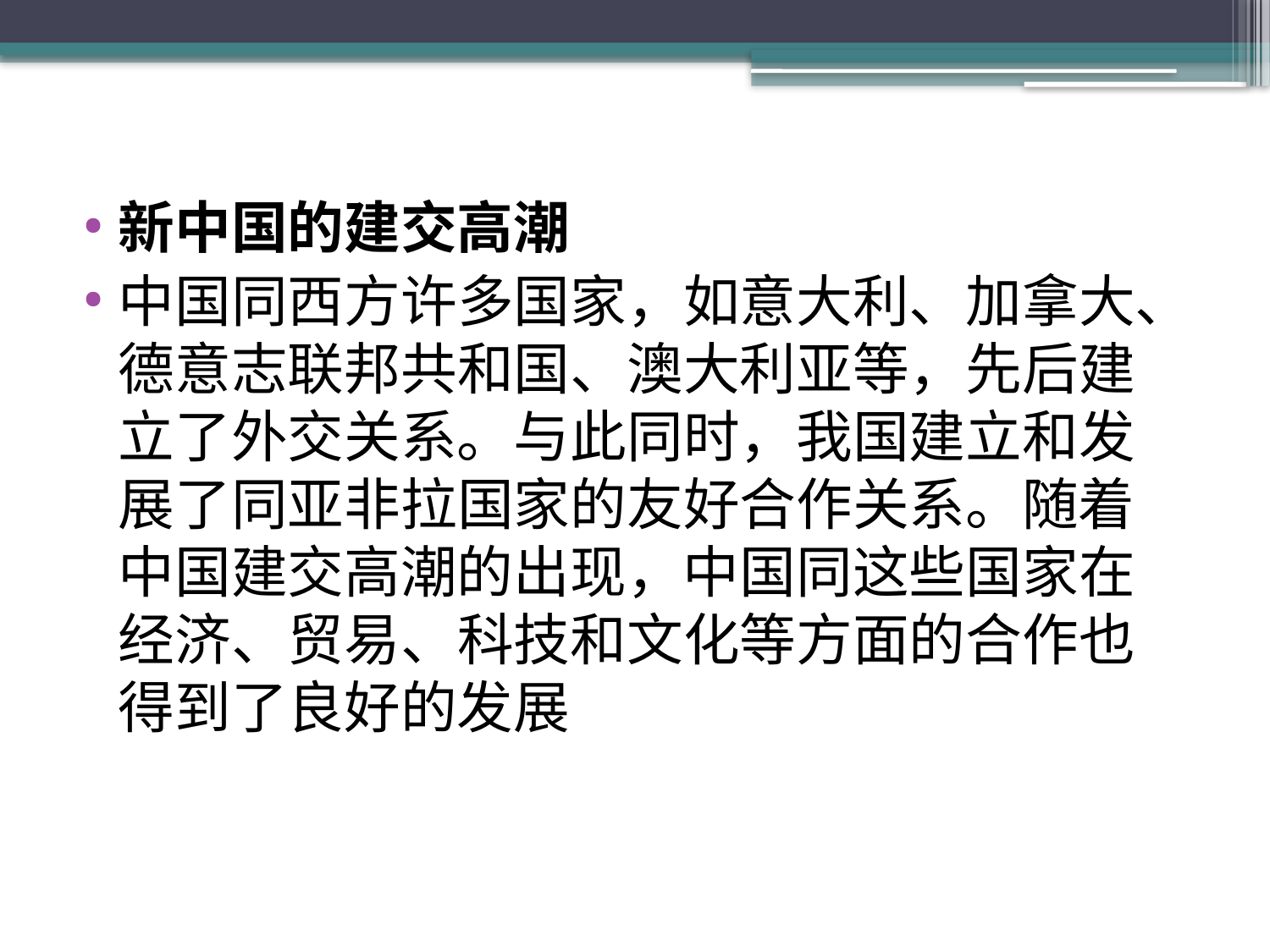

新中国的建交高潮
中国同西方许多国家，如意大利、加拿大、德意志联邦共和国、澳大利亚等，先后建立了外交关系。与此同时，我国建立和发展了同亚非拉国家的友好合作关系。随着中国建交高潮的出现，中国同这些国家在经济、贸易、科技和文化等方面的合作也得到了良好的发展